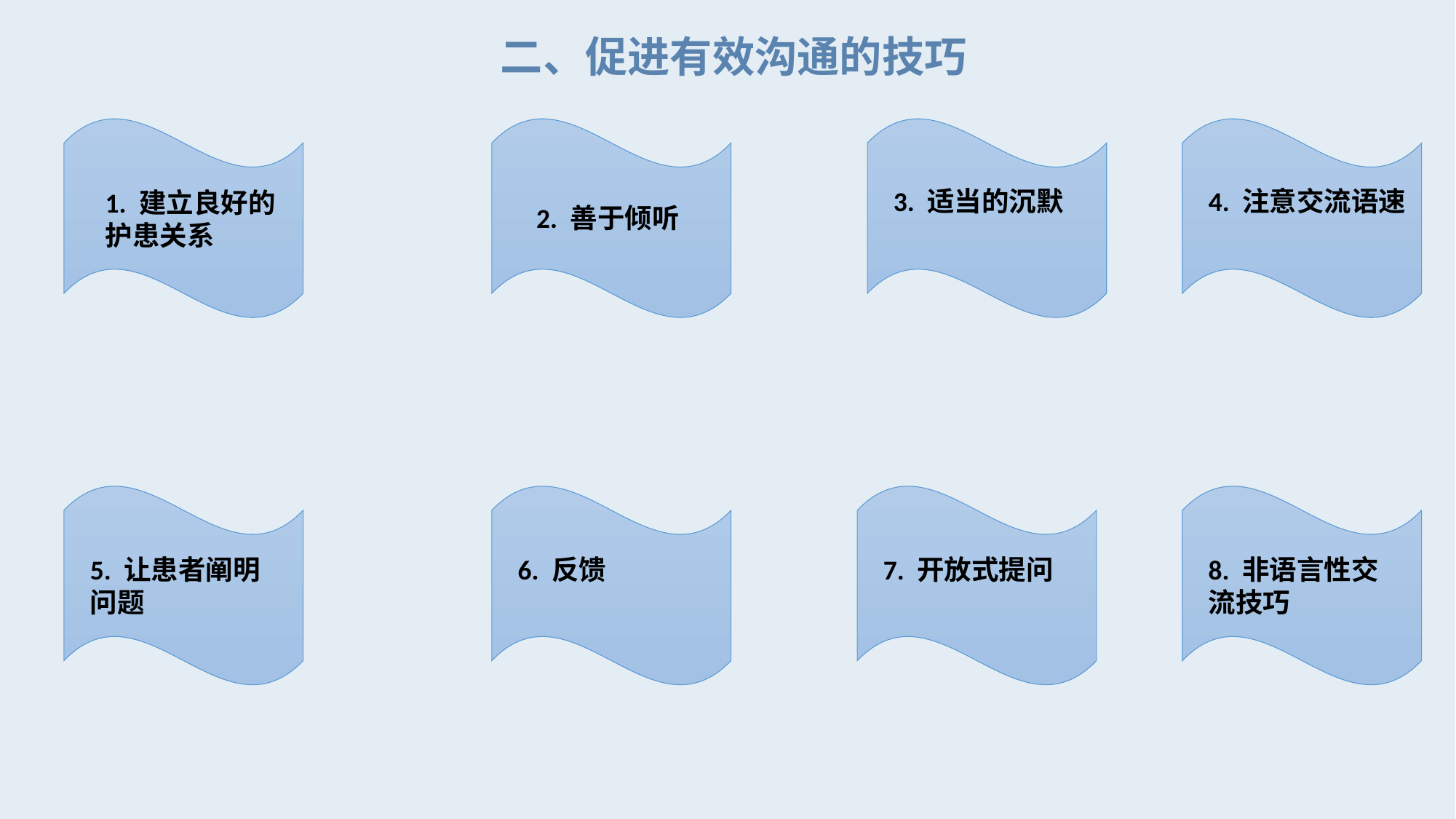

二、促进有效沟通的技巧

3. 适当的沉默
4. 注意交流语速
1. 建立良好的护患关系
2. 善于倾听

5. 让患者阐明问题
6. 反馈
7. 开放式提问
8. 非语言性交流技巧